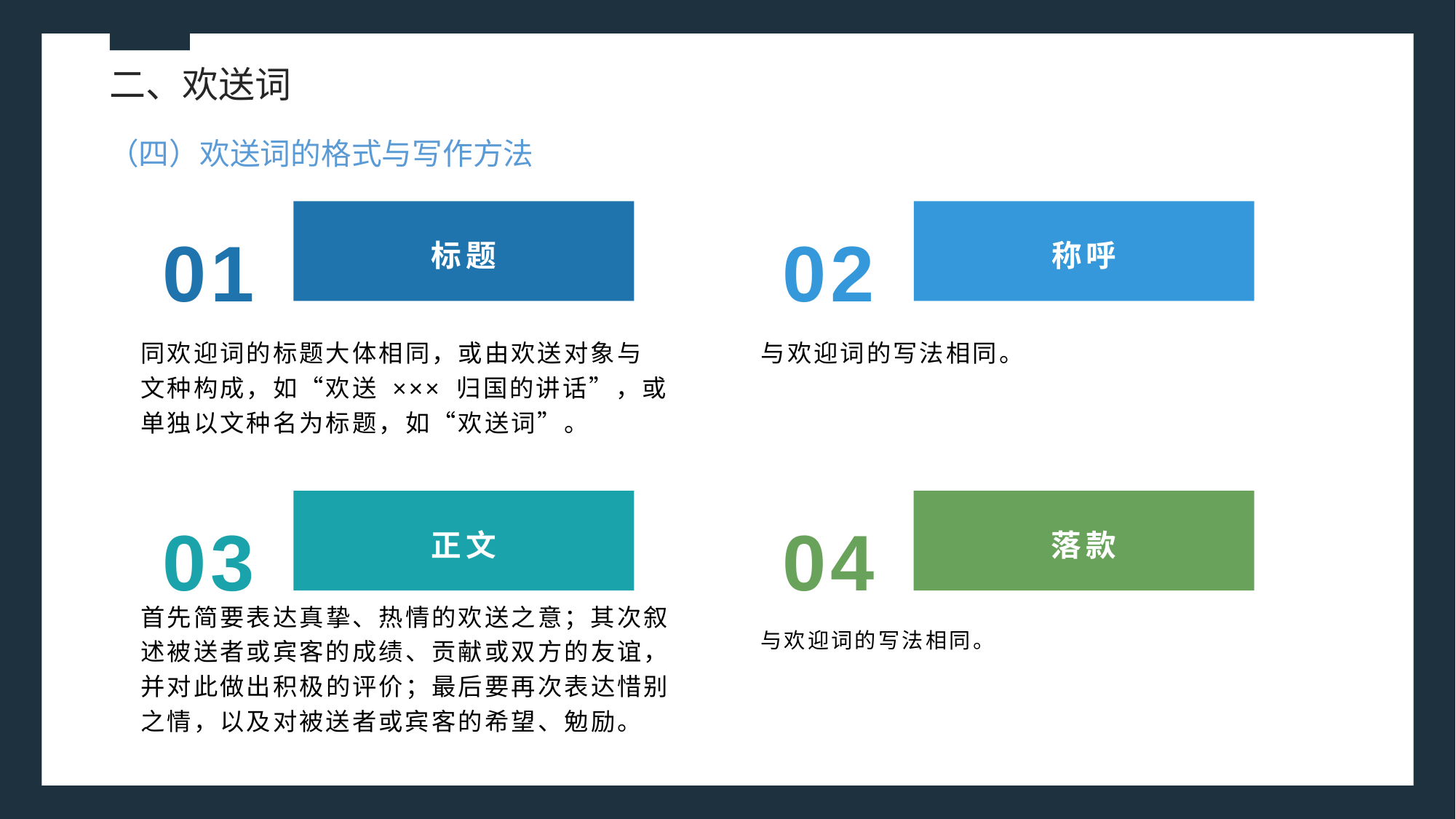

二、欢送词
（四）欢送词的格式与写作方法
01
02
标题
称呼
与欢迎词的写法相同。
同欢迎词的标题大体相同，或由欢送对象与文种构成，如“欢送 ××× 归国的讲话”，或单独以文种名为标题，如“欢送词”。
03
04
正文
落款
首先简要表达真挚、热情的欢送之意；其次叙述被送者或宾客的成绩、贡献或双方的友谊，并对此做出积极的评价；最后要再次表达惜别之情，以及对被送者或宾客的希望、勉励。
与欢迎词的写法相同。